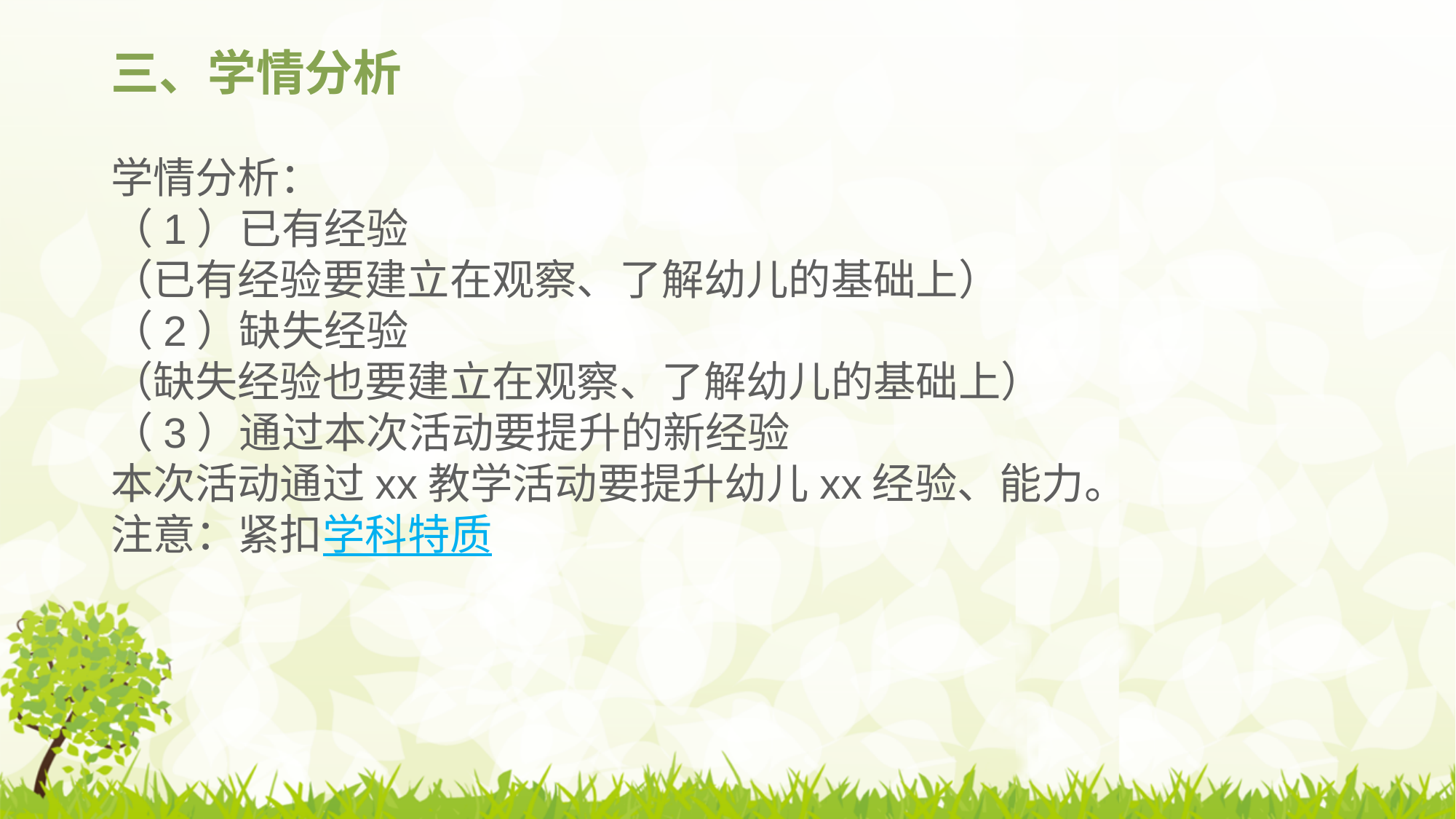

三、学情分析
学情分析：
（1）已有经验
（已有经验要建立在观察、了解幼儿的基础上）
（2）缺失经验
（缺失经验也要建立在观察、了解幼儿的基础上）
（3）通过本次活动要提升的新经验
本次活动通过xx教学活动要提升幼儿xx经验、能力。
注意：紧扣学科特质